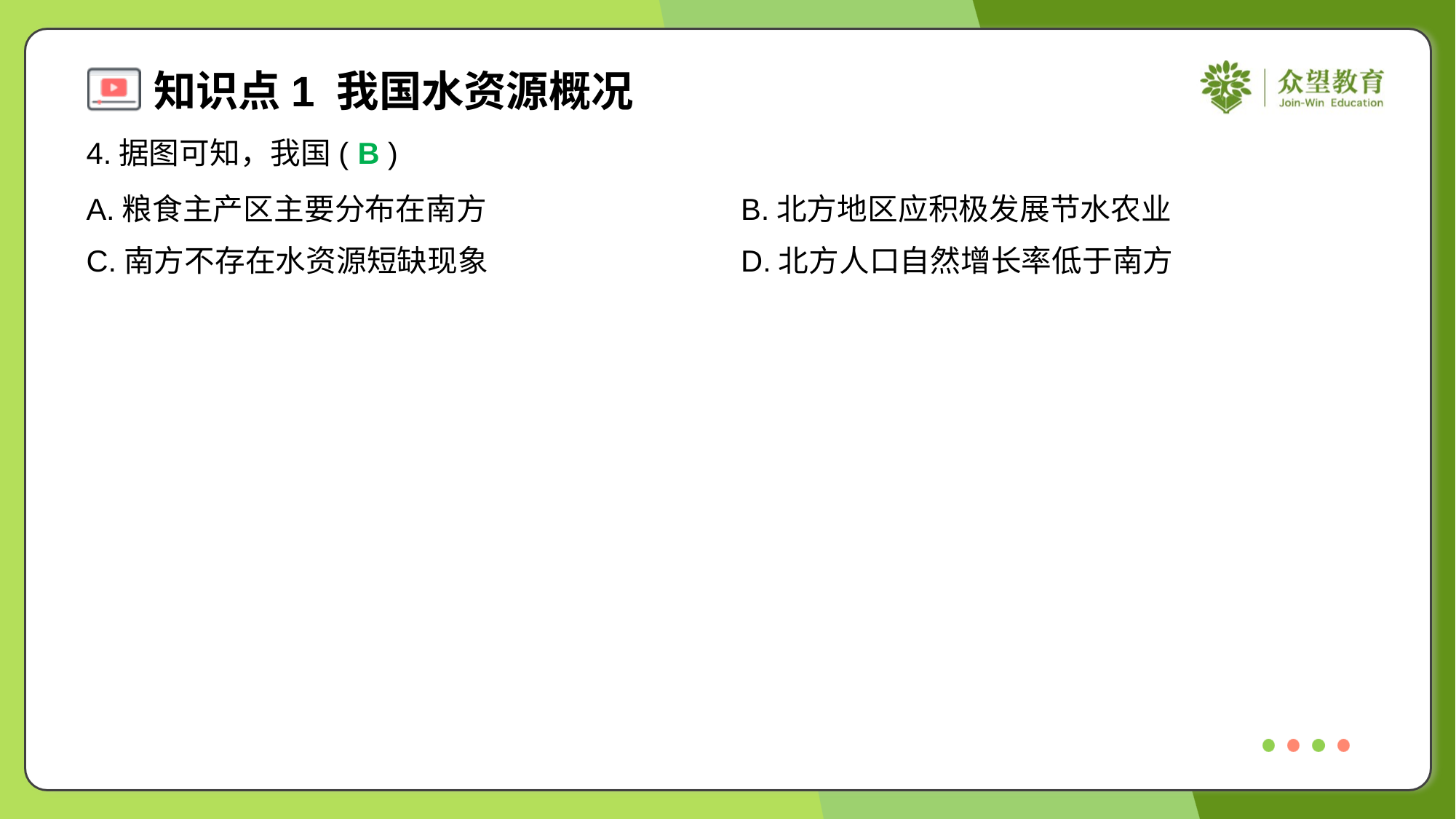

4.据图可知，我国(     )
B
A.粮食主产区主要分布在南方	B.北方地区应积极发展节水农业
C.南方不存在水资源短缺现象	D.北方人口自然增长率低于南方